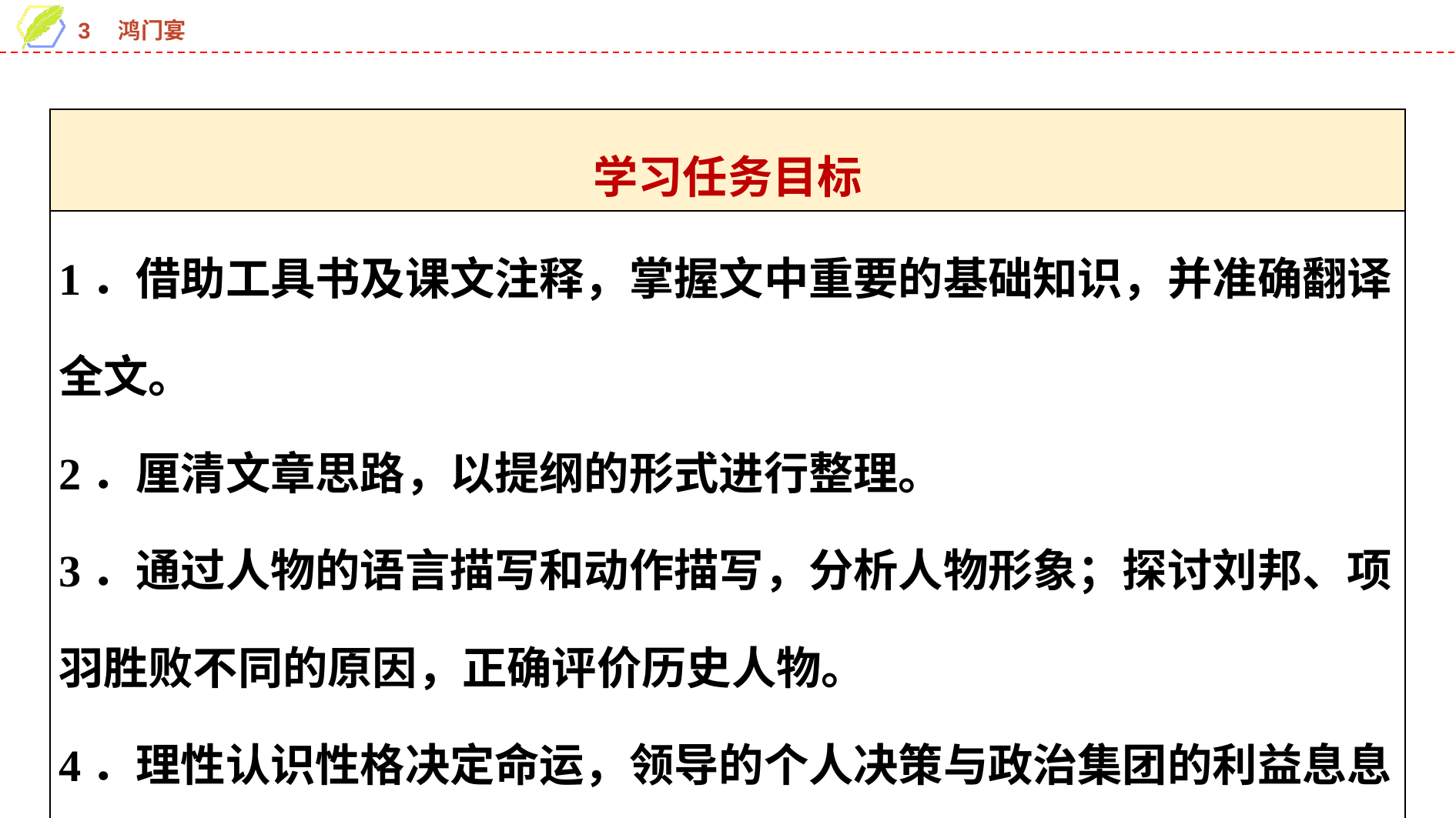

| 学习任务目标 |
| --- |
| 1．借助工具书及课文注释，掌握文中重要的基础知识，并准确翻译全文。 2．厘清文章思路，以提纲的形式进行整理。 3．通过人物的语言描写和动作描写，分析人物形象；探讨刘邦、项羽胜败不同的原因，正确评价历史人物。 4．理性认识性格决定命运，领导的个人决策与政治集团的利益息息相关。 |